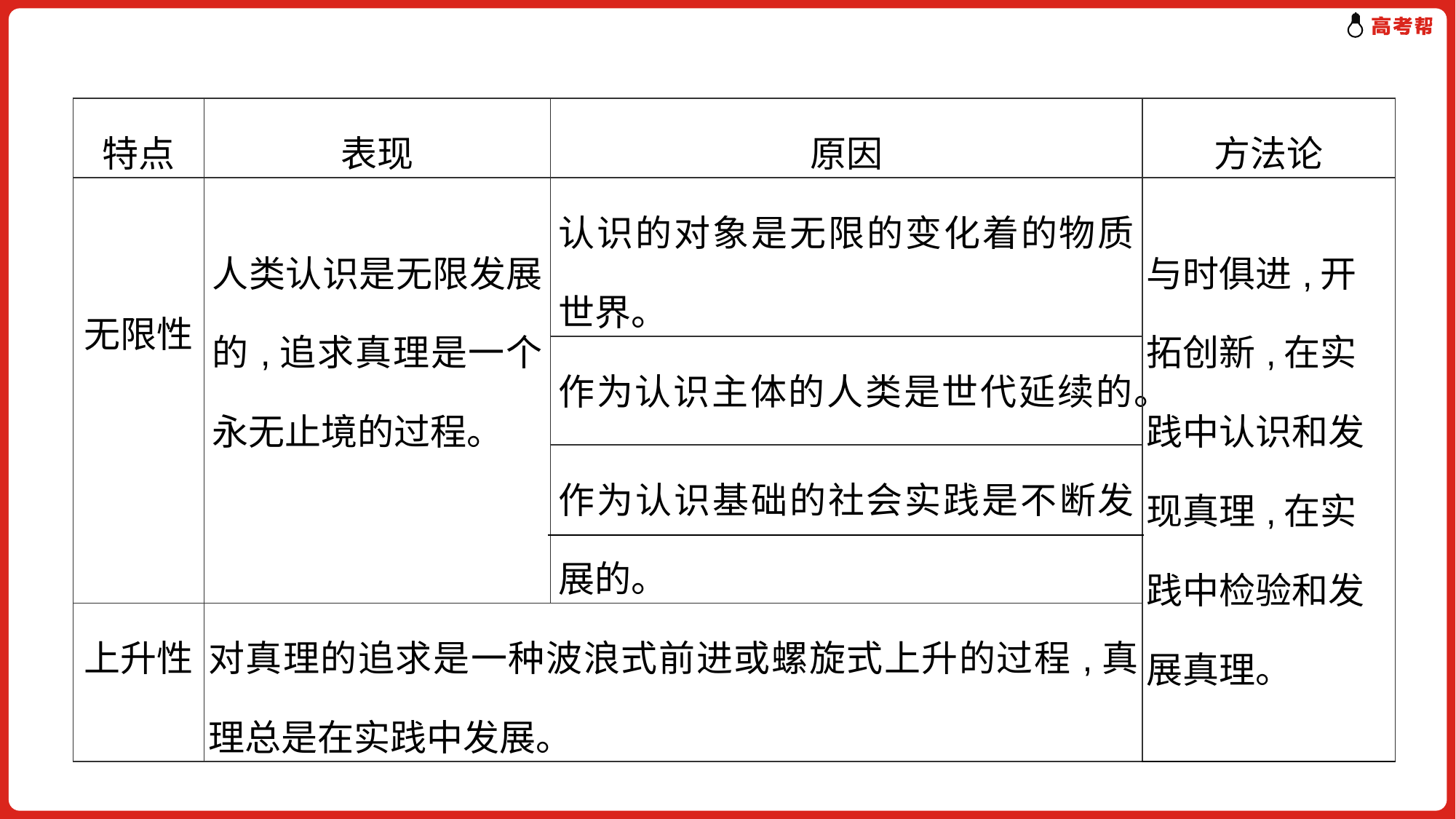

| 特点 | 表现 | 原因 | 方法论 |
| --- | --- | --- | --- |
| 无限性 | 人类认识是无限发展的,追求真理是一个永无止境的过程。 | 认识的对象是无限的变化着的物质世界。 | 与时俱进,开拓创新,在实践中认识和发现真理,在实践中检验和发展真理。 |
|  |  | 作为认识主体的人类是世代延续的。 |  |
|  |  | 作为认识基础的社会实践是不断发展的。 |  |
| 上升性 | 对真理的追求是一种波浪式前进或螺旋式上升的过程,真理总是在实践中发展。 |  |  |